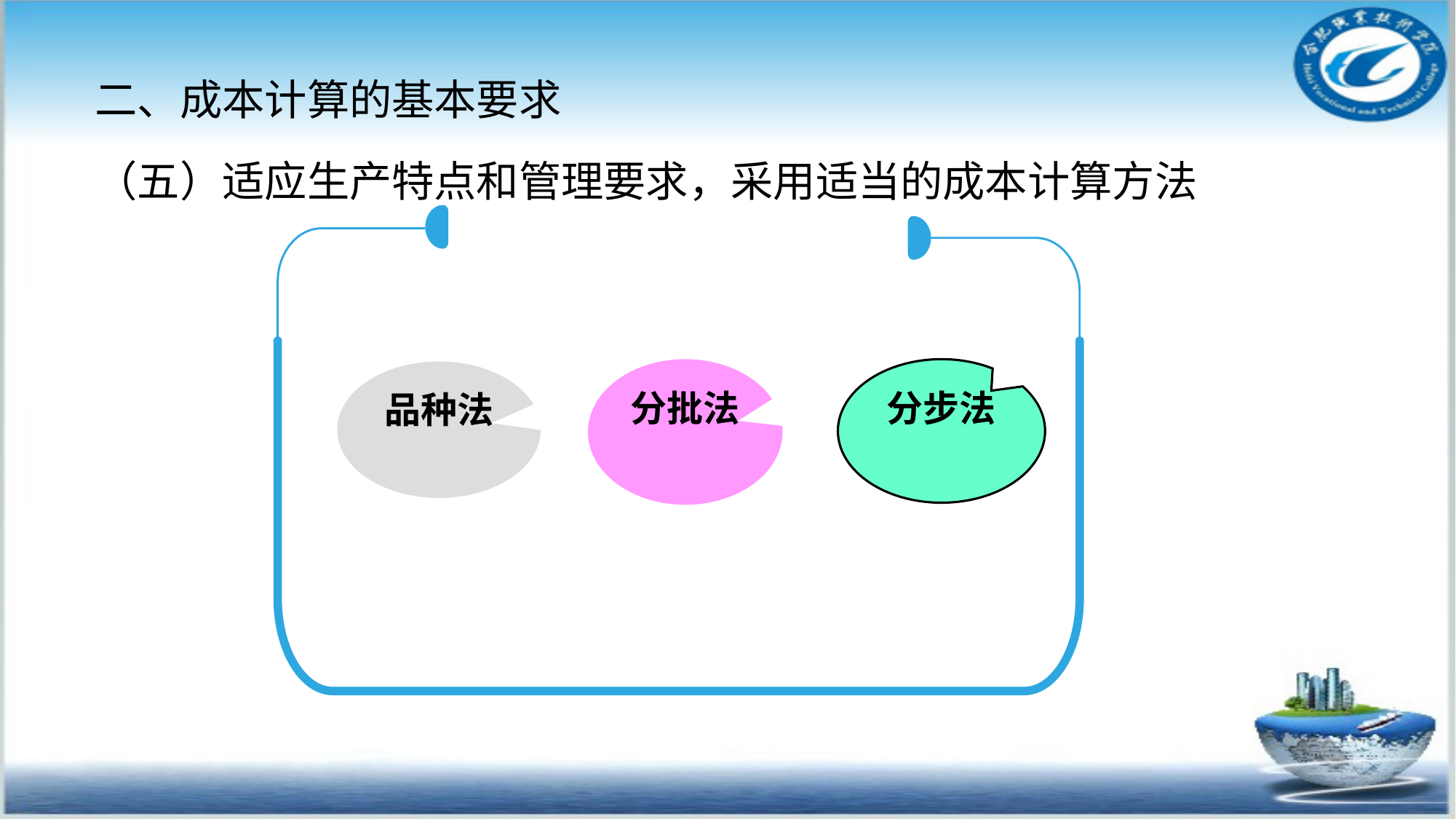

二、成本计算的基本要求
（五）适应生产特点和管理要求，采用适当的成本计算方法

分批法
品种法
分步法